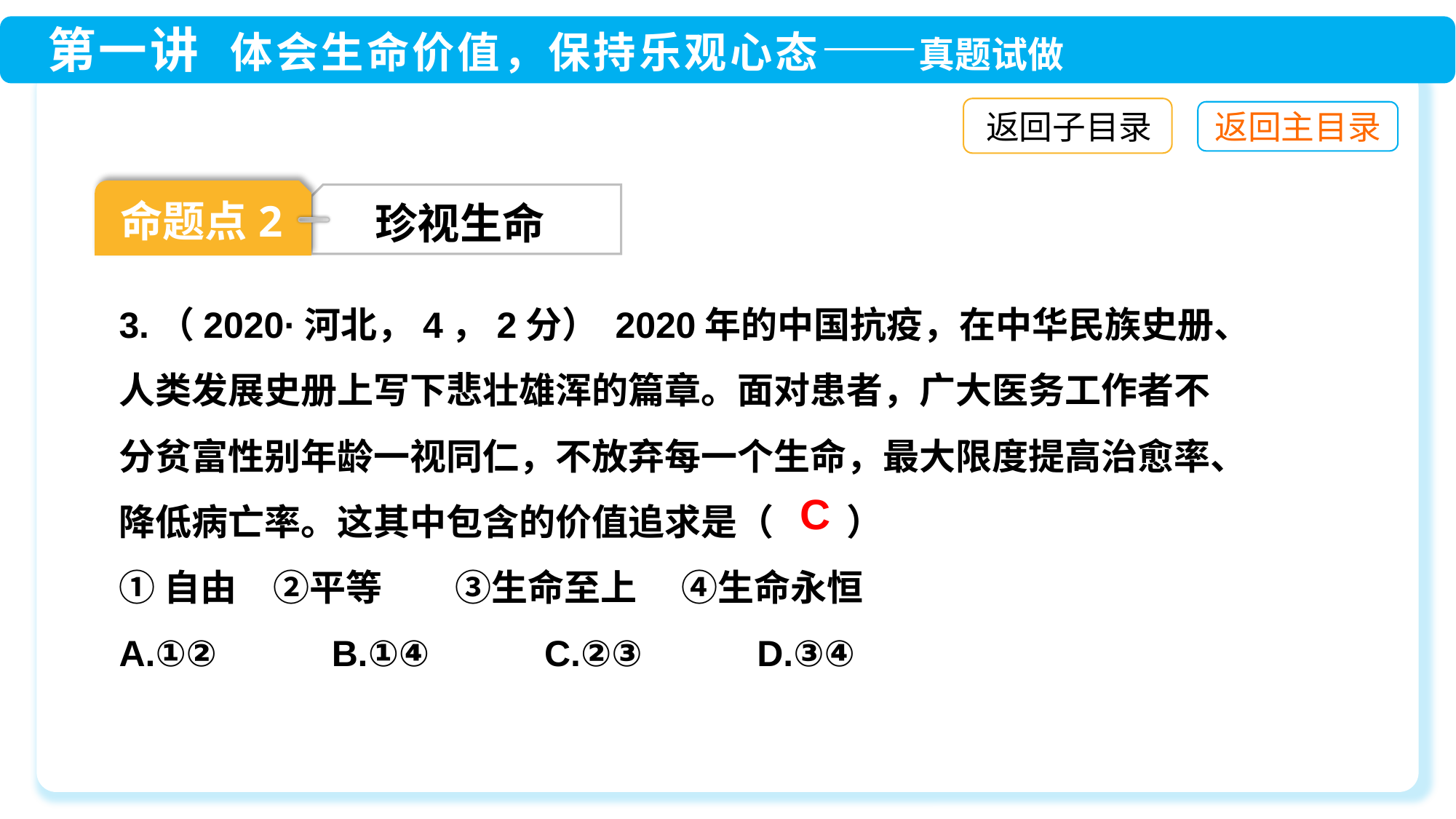

返回子目录
命题点2
珍视生命

3.（2020·河北，4，2分） 2020年的中国抗疫，在中华民族史册、人类发展史册上写下悲壮雄浑的篇章。面对患者，广大医务工作者不分贫富性别年龄一视同仁，不放弃每一个生命，最大限度提高治愈率、降低病亡率。这其中包含的价值追求是（　　）
①自由　②平等　　③生命至上　 ④生命永恒
A.①②　　   B.①④　　   C.②③　　   D.③④
C